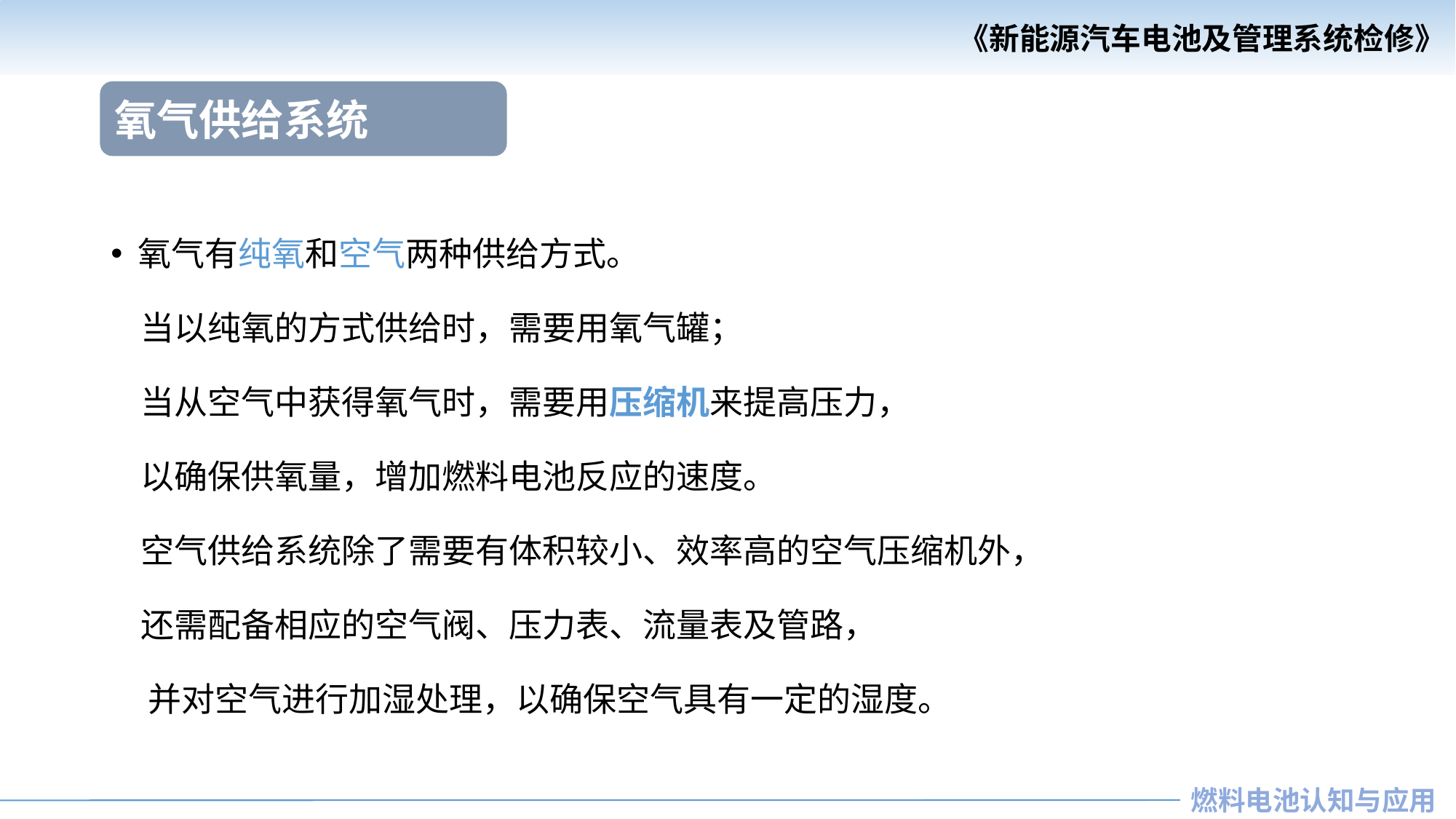

氧气供给系统
氧气有纯氧和空气两种供给方式。
   当以纯氧的方式供给时，需要用氧气罐；
   当从空气中获得氧气时，需要用压缩机来提高压力，
   以确保供氧量，增加燃料电池反应的速度。
   空气供给系统除了需要有体积较小、效率高的空气压缩机外，
   还需配备相应的空气阀、压力表、流量表及管路，
    并对空气进行加湿处理，以确保空气具有一定的湿度。